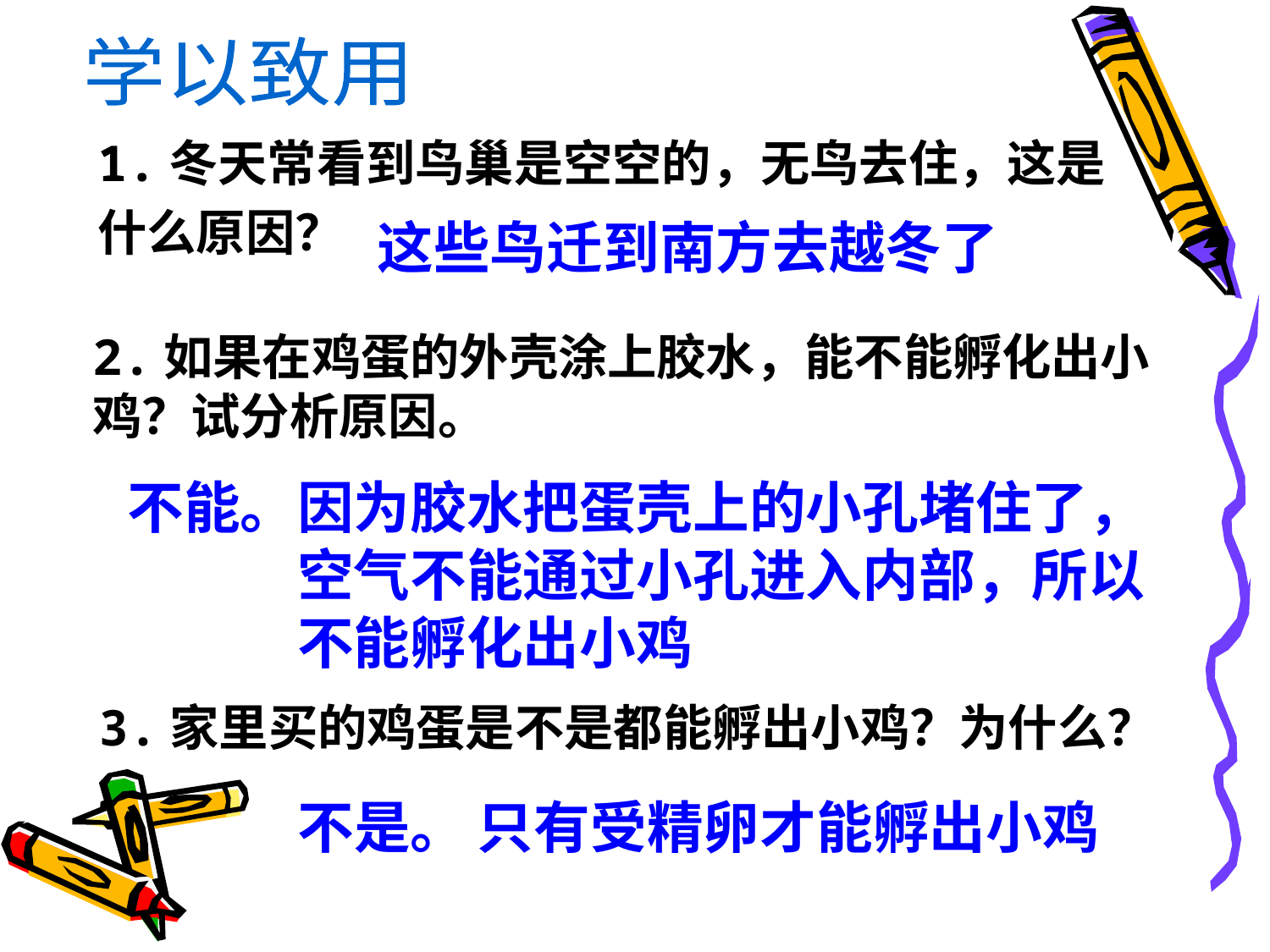

学以致用
1.冬天常看到鸟巢是空空的，无鸟去住，这是
什么原因？
这些鸟迁到南方去越冬了
2.如果在鸡蛋的外壳涂上胶水，能不能孵化出小
鸡？试分析原因。
不能。
因为胶水把蛋壳上的小孔堵住了，
空气不能通过小孔进入内部，所以
不能孵化出小鸡
3.家里买的鸡蛋是不是都能孵出小鸡？为什么？
不是。
只有受精卵才能孵出小鸡